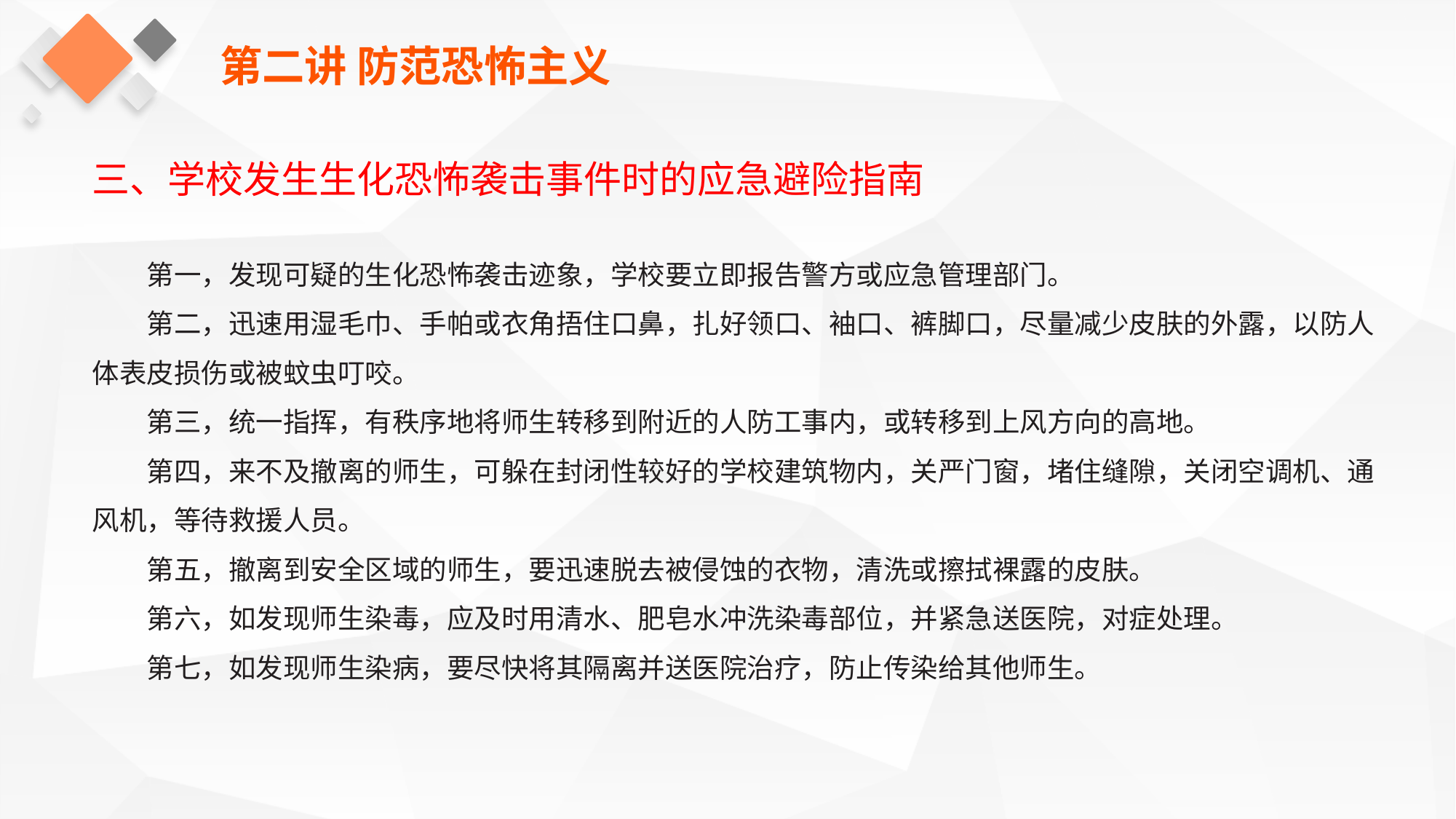

第二讲 防范恐怖主义
三、学校发生生化恐怖袭击事件时的应急避险指南
第一，发现可疑的生化恐怖袭击迹象，学校要立即报告警方或应急管理部门。
第二，迅速用湿毛巾、手帕或衣角捂住口鼻，扎好领口、袖口、裤脚口，尽量减少皮肤的外露，以防人体表皮损伤或被蚊虫叮咬。
第三，统一指挥，有秩序地将师生转移到附近的人防工事内，或转移到上风方向的高地。
第四，来不及撤离的师生，可躲在封闭性较好的学校建筑物内，关严门窗，堵住缝隙，关闭空调机、通风机，等待救援人员。
第五，撤离到安全区域的师生，要迅速脱去被侵蚀的衣物，清洗或擦拭裸露的皮肤。
第六，如发现师生染毒，应及时用清水、肥皂水冲洗染毒部位，并紧急送医院，对症处理。
第七，如发现师生染病，要尽快将其隔离并送医院治疗，防止传染给其他师生。